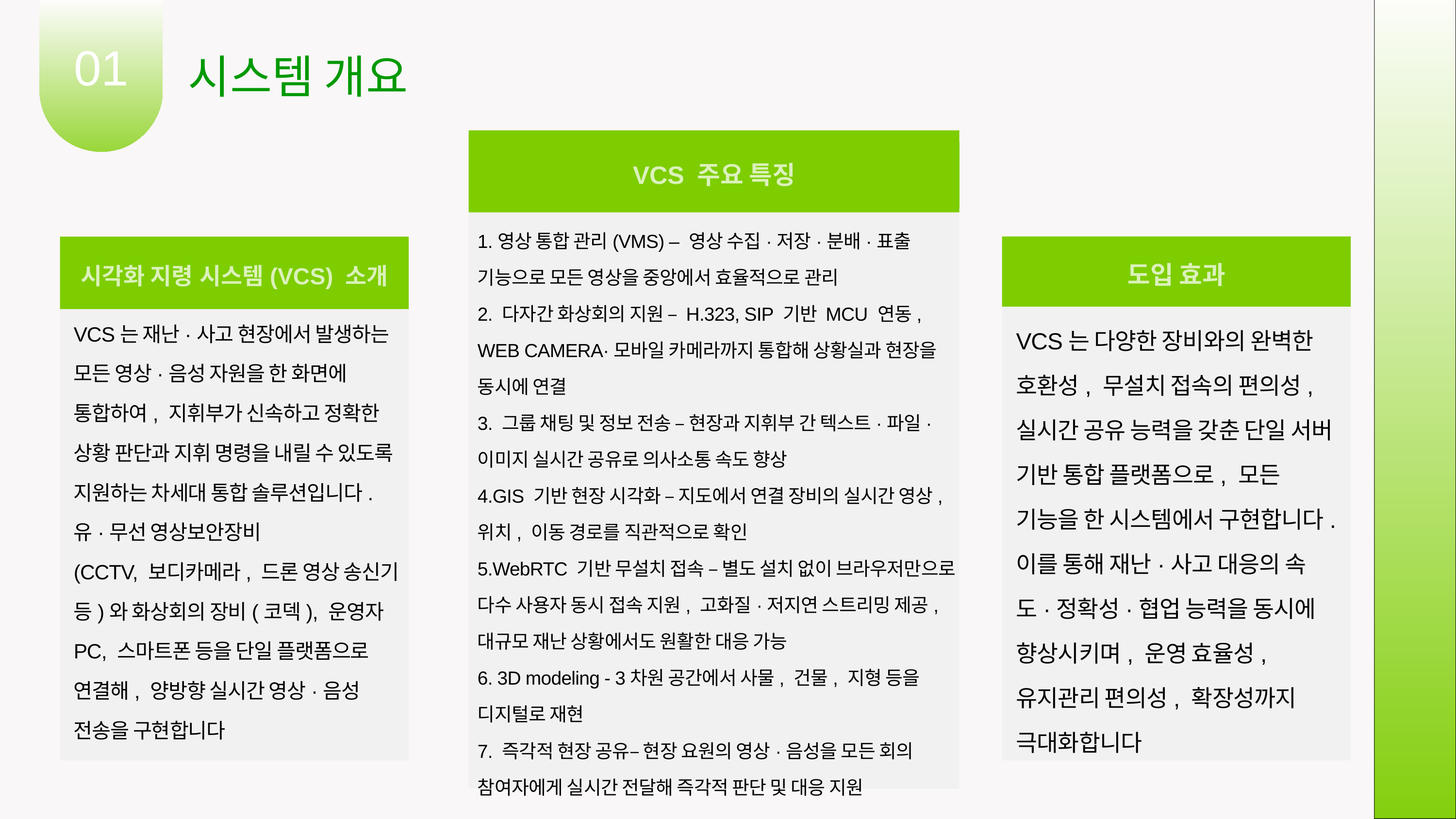

01
시스템 개요
VCS 주요 특징

1.영상 통합 관리(VMS) – 영상 수집·저장·분배·표출 기능으로 모든 영상을 중앙에서 효율적으로 관리
2. 다자간 화상회의 지원 – H.323, SIP 기반 MCU 연동, WEB CAMERA·모바일 카메라까지 통합해 상황실과 현장을 동시에 연결
3. 그룹 채팅 및 정보 전송 – 현장과 지휘부 간 텍스트·파일·이미지 실시간 공유로 의사소통 속도 향상
4.GIS 기반 현장 시각화 – 지도에서 연결 장비의 실시간 영상, 위치, 이동 경로를 직관적으로 확인
5.WebRTC 기반 무설치 접속 – 별도 설치 없이 브라우저만으로 다수 사용자 동시 접속 지원, 고화질·저지연 스트리밍 제공, 대규모 재난 상황에서도 원활한 대응 가능
6. 3D modeling - 3차원 공간에서 사물, 건물, 지형 등을 디지털로 재현
7. 즉각적 현장 공유– 현장 요원의 영상·음성을 모든 회의 참여자에게 실시간 전달해 즉각적 판단 및 대응 지원
도입 효과

시각화 지령 시스템(VCS) 소개

VCS는 재난·사고 현장에서 발생하는 모든 영상·음성 자원을 한 화면에 통합하여, 지휘부가 신속하고 정확한 상황 판단과 지휘 명령을 내릴 수 있도록 지원하는 차세대 통합 솔루션입니다.
유·무선 영상보안장비
(CCTV, 보디카메라, 드론 영상 송신기 등)와 화상회의 장비(코덱), 운영자 PC, 스마트폰 등을 단일 플랫폼으로 연결해, 양방향 실시간 영상·음성 전송을 구현합니다

VCS는 다양한 장비와의 완벽한 호환성, 무설치 접속의 편의성, 실시간 공유 능력을 갖춘 단일 서버 기반 통합 플랫폼으로, 모든 기능을 한 시스템에서 구현합니다. 이를 통해 재난·사고 대응의 속도·정확성·협업 능력을 동시에 향상시키며, 운영 효율성, 유지관리 편의성, 확장성까지 극대화합니다